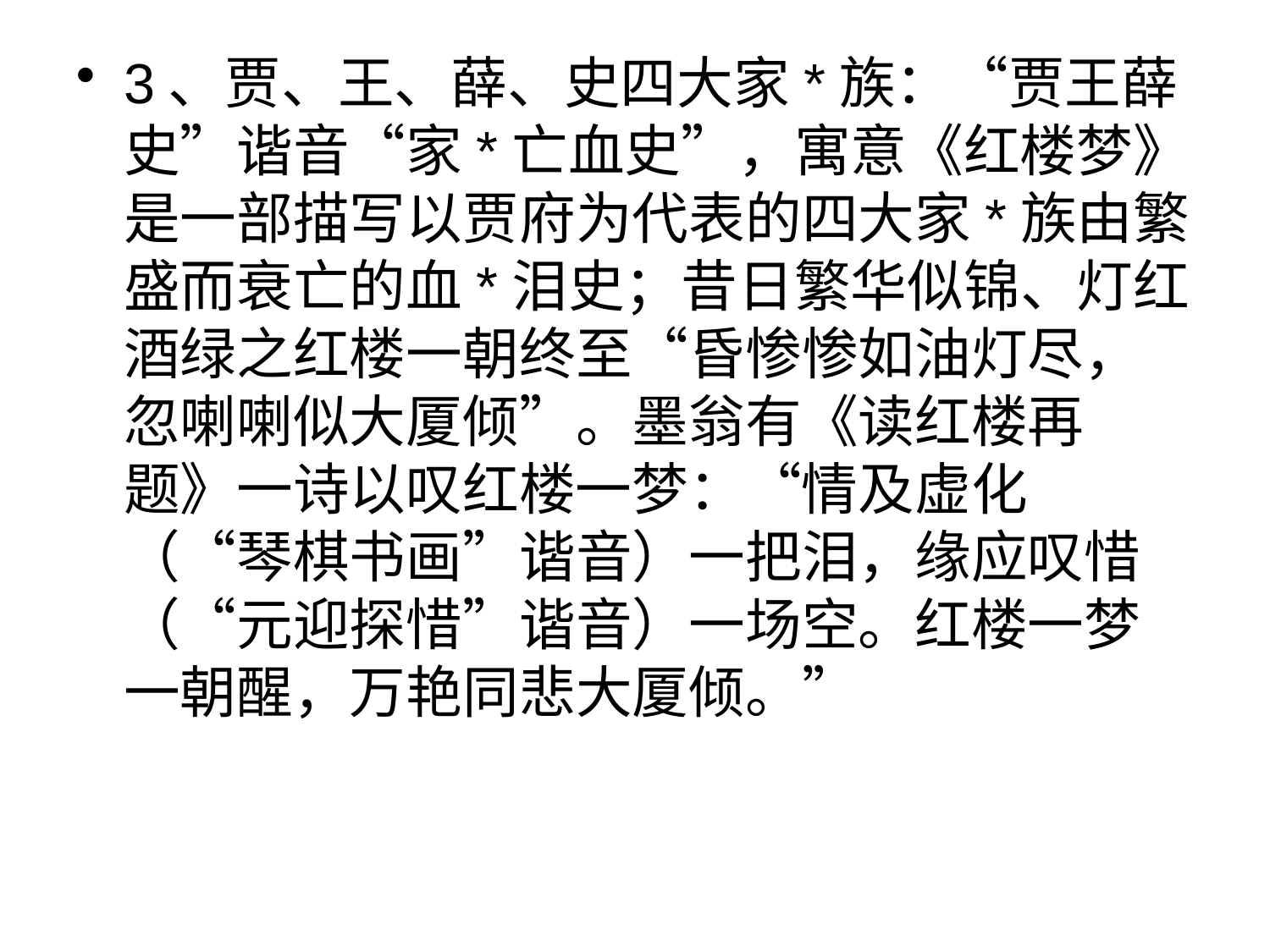

#
3、贾、王、薛、史四大家*族：“贾王薛史”谐音“家*亡血史”，寓意《红楼梦》是一部描写以贾府为代表的四大家*族由繁盛而衰亡的血*泪史；昔日繁华似锦、灯红酒绿之红楼一朝终至“昏惨惨如油灯尽，忽喇喇似大厦倾”。墨翁有《读红楼再题》一诗以叹红楼一梦：“情及虚化（“琴棋书画”谐音）一把泪，缘应叹惜（“元迎探惜”谐音）一场空。红楼一梦一朝醒，万艳同悲大厦倾。”